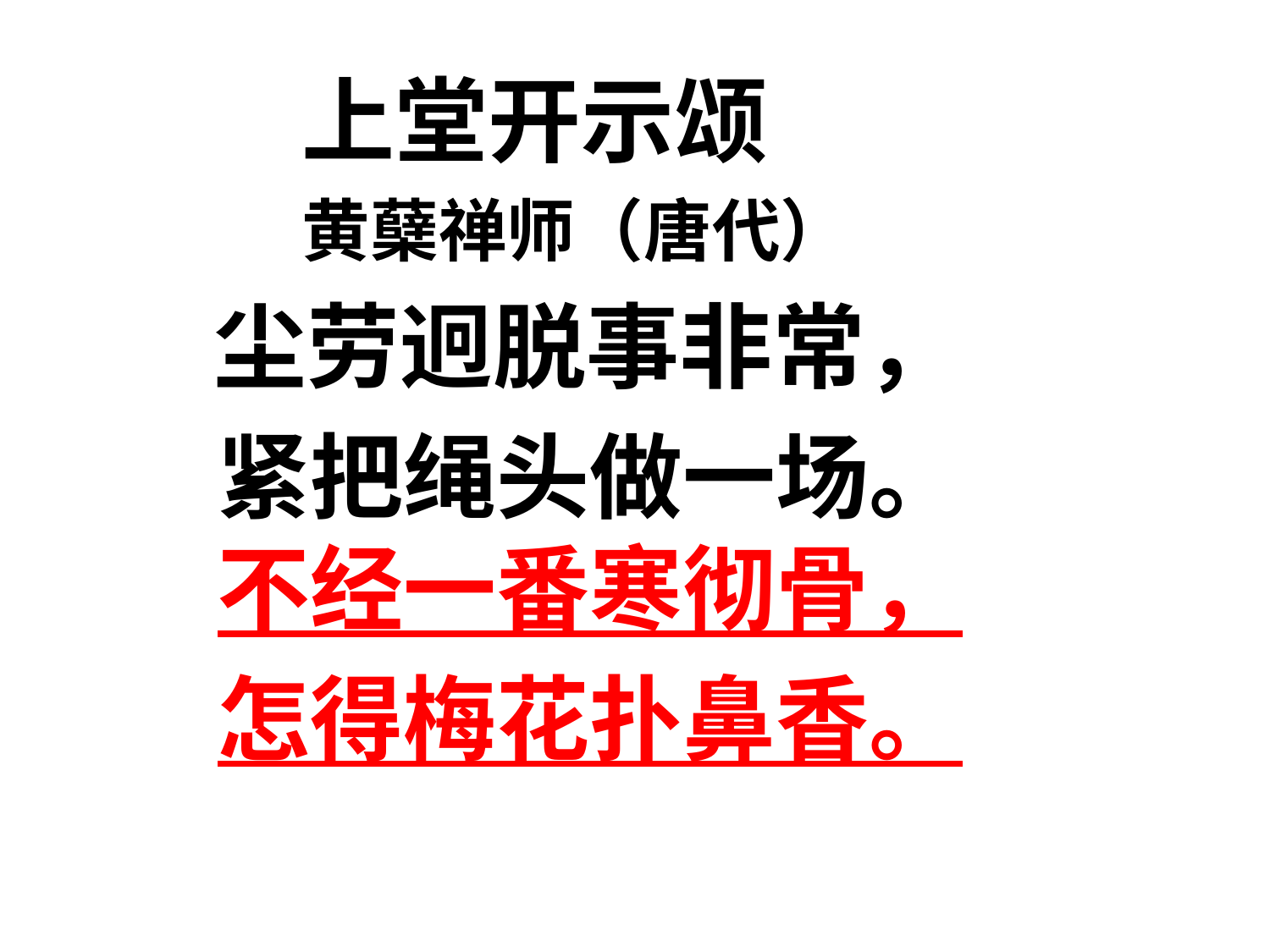

上堂开示颂
                     黄蘖禅师（唐代）
               尘劳迥脱事非常，
紧把绳头做一场。
不经一番寒彻骨，
怎得梅花扑鼻香。